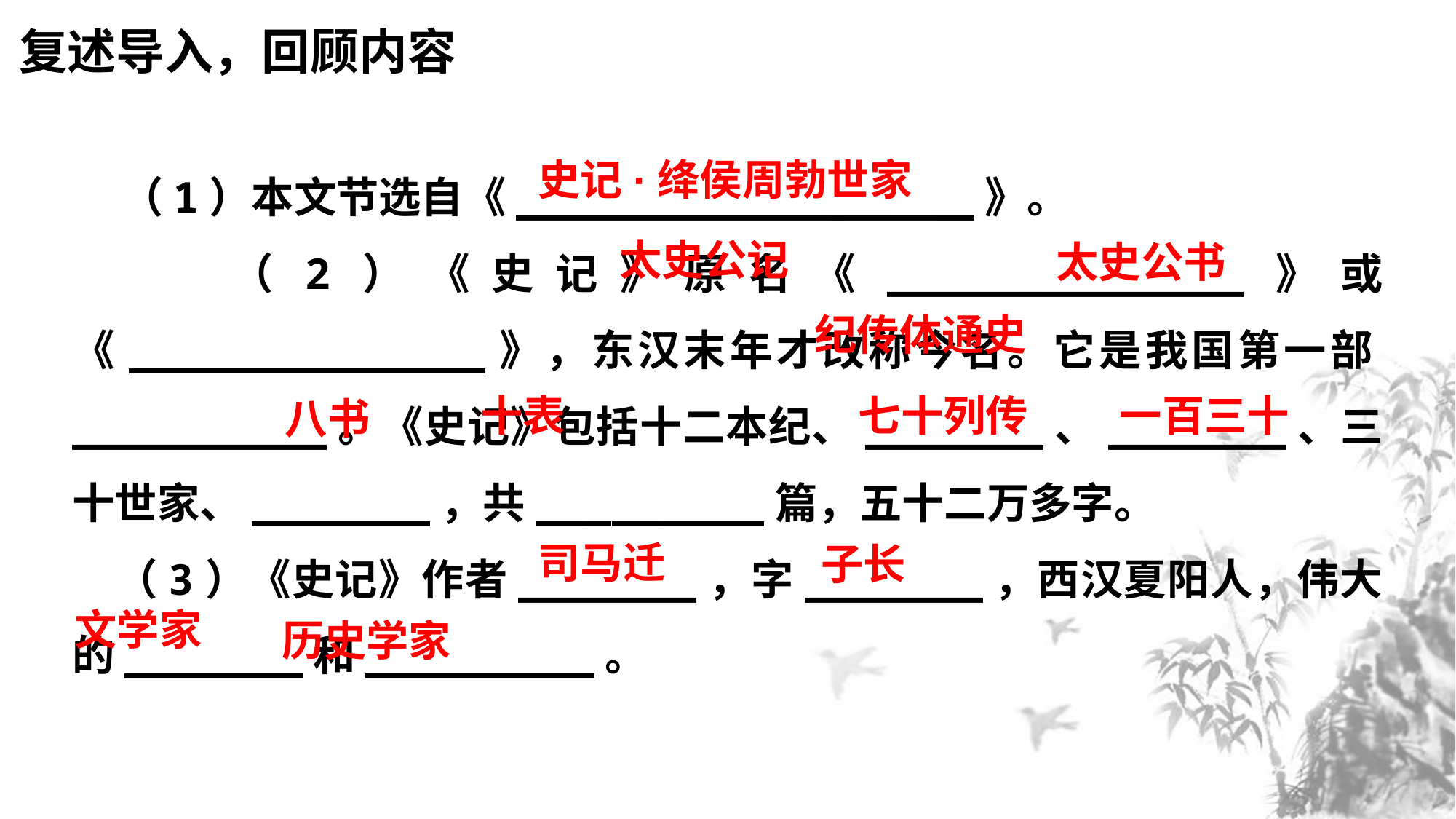

复述导入，回顾内容
    （1）本文节选自《__________________》。
    （2）《史记》原名《______________》或《______________》，东汉末年才改称今名。它是我国第一部__________。《史记》包括十二本纪、_______、_______、三十世家、_______，共_________篇，五十二万多字。
   （3）《史记》作者_______，字_______，西汉夏阳人，伟大的_______和_________。
史记·绛侯周勃世家
太史公记
太史公书
纪传体通史
七十列传
一百三十
十表
八书
司马迁
子长
文学家
历史学家